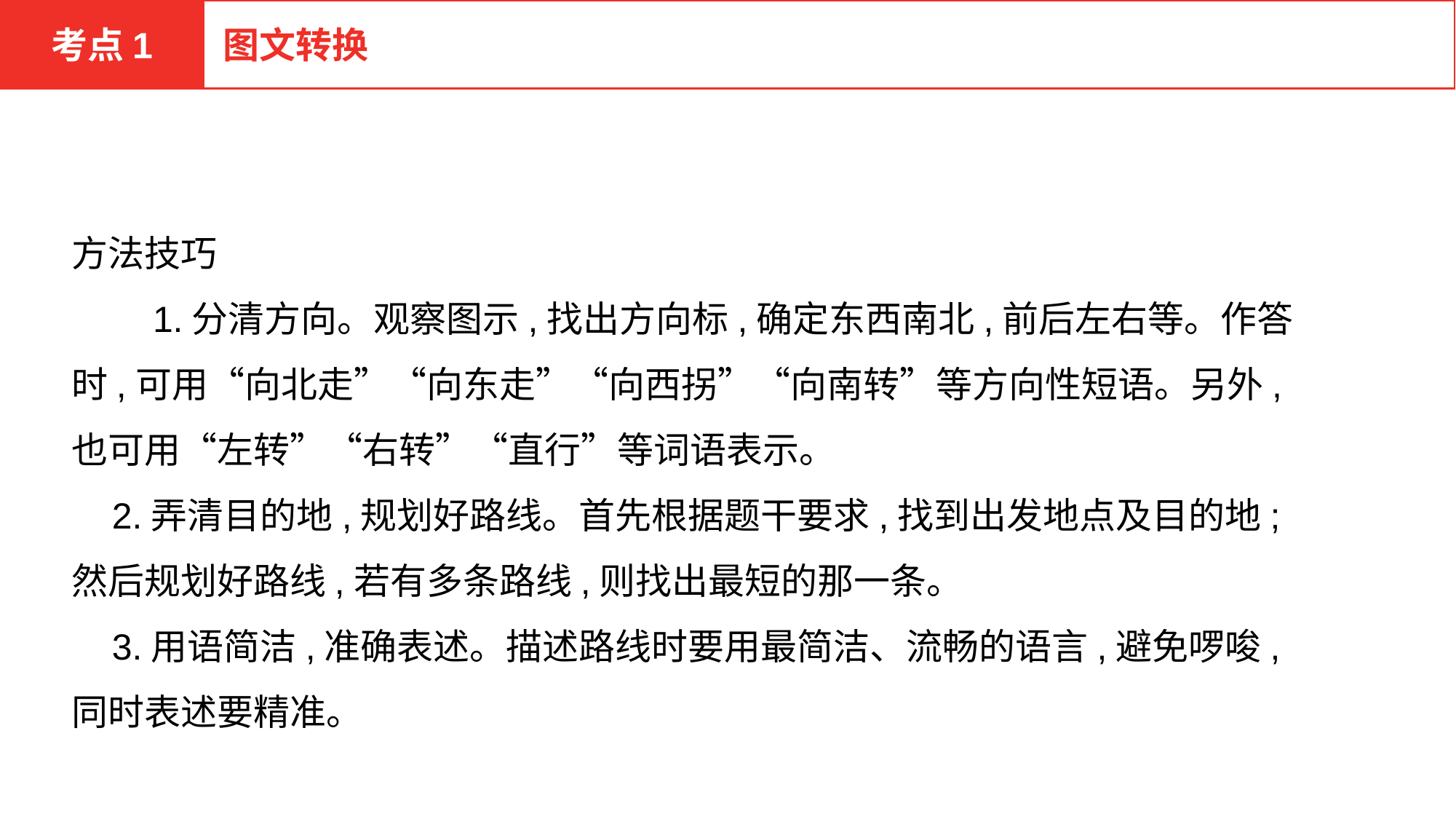

考点1
图文转换
方法技巧
　　1.分清方向。观察图示,找出方向标,确定东西南北,前后左右等。作答时,可用“向北走”“向东走”“向西拐”“向南转”等方向性短语。另外,也可用“左转”“右转”“直行”等词语表示。
    2.弄清目的地,规划好路线。首先根据题干要求,找到出发地点及目的地;然后规划好路线,若有多条路线,则找出最短的那一条。
    3.用语简洁,准确表述。描述路线时要用最简洁、流畅的语言,避免啰唆,同时表述要精准。